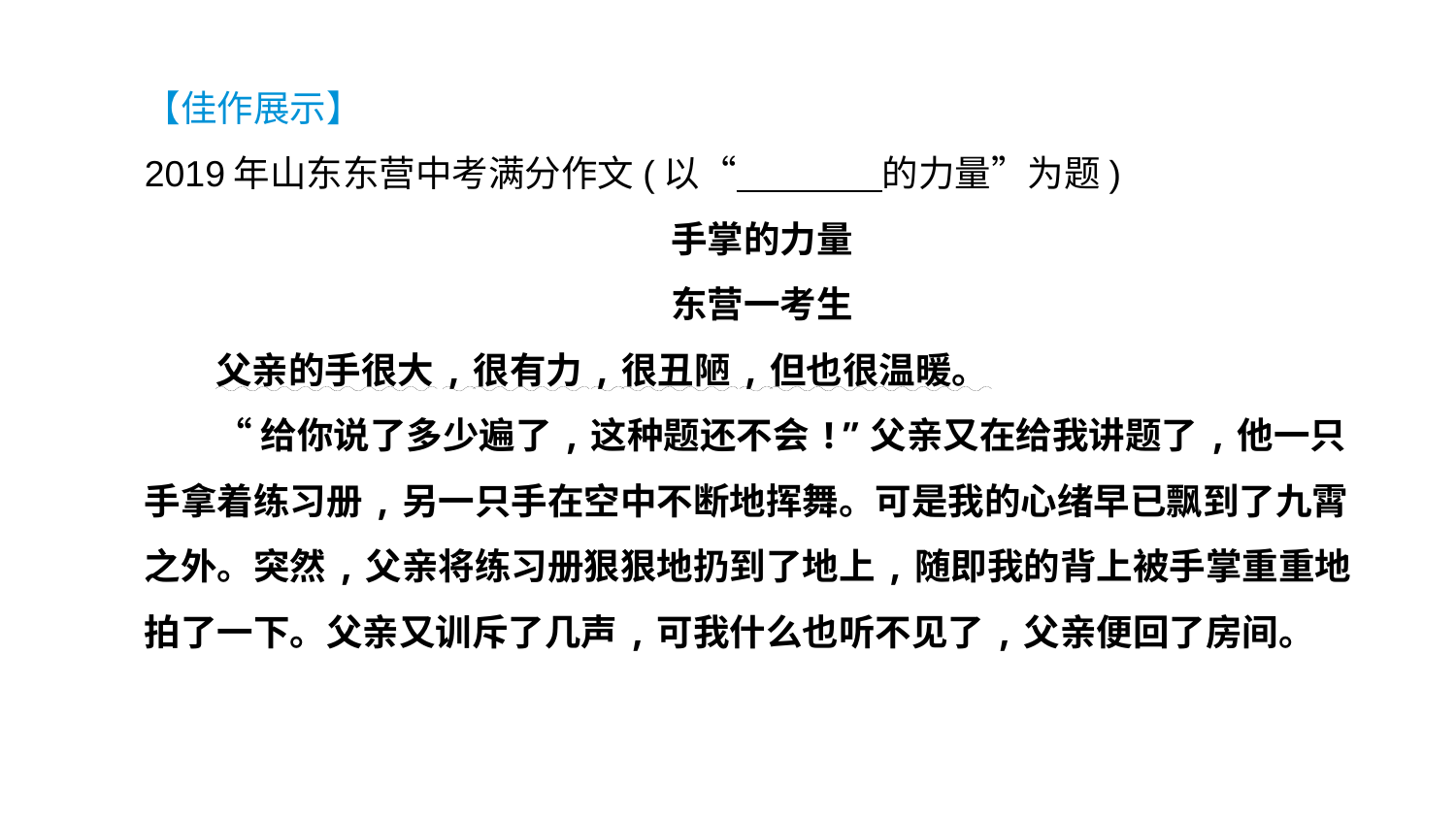

【佳作展示】
2019年山东东营中考满分作文(以“　　　　的力量”为题)
手掌的力量
东营一考生
父亲的手很大,很有力,很丑陋,但也很温暖。
“给你说了多少遍了,这种题还不会!”父亲又在给我讲题了,他一只手拿着练习册,另一只手在空中不断地挥舞。可是我的心绪早已飘到了九霄之外。突然,父亲将练习册狠狠地扔到了地上,随即我的背上被手掌重重地拍了一下。父亲又训斥了几声,可我什么也听不见了,父亲便回了房间。